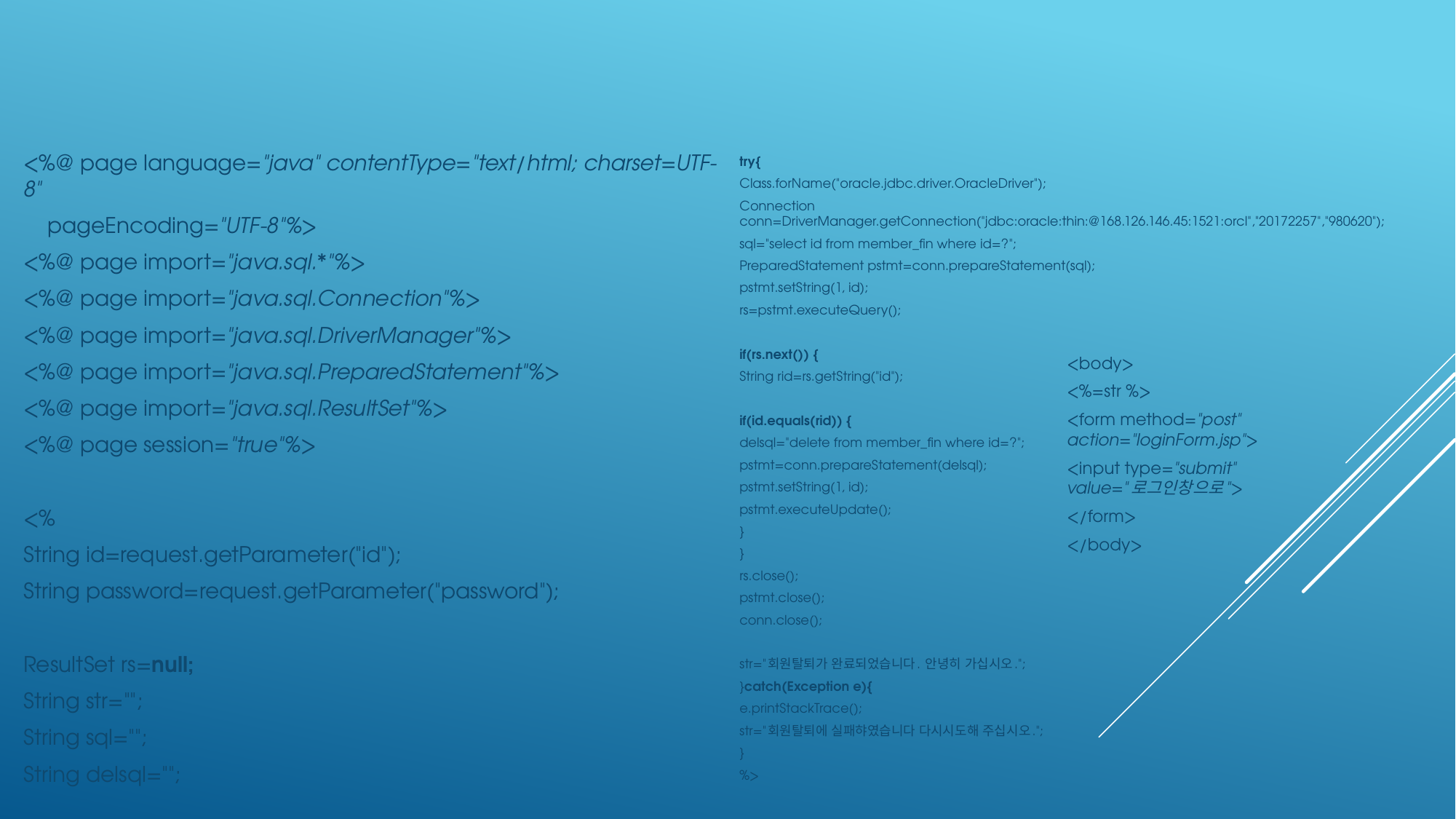

#
try{
Class.forName("oracle.jdbc.driver.OracleDriver");
Connection conn=DriverManager.getConnection("jdbc:oracle:thin:@168.126.146.45:1521:orcl","20172257","980620");
sql="select id from member_fin where id=?";
PreparedStatement pstmt=conn.prepareStatement(sql);
pstmt.setString(1, id);
rs=pstmt.executeQuery();

if(rs.next()) {
String rid=rs.getString("id");

if(id.equals(rid)) {
delsql="delete from member_fin where id=?";
pstmt=conn.prepareStatement(delsql);
pstmt.setString(1, id);
pstmt.executeUpdate();
}
}
rs.close();
pstmt.close();
conn.close();

str="회원탈퇴가 완료되었습니다. 안녕히 가십시오.";
}catch(Exception e){
e.printStackTrace();
str="회원탈퇴에 실패햐였습니다 다시시도해 주십시오.";
}
%>
<%@ page language="java" contentType="text/html; charset=UTF-8"
    pageEncoding="UTF-8"%>
<%@ page import="java.sql.*"%>
<%@ page import="java.sql.Connection"%>
<%@ page import="java.sql.DriverManager"%>
<%@ page import="java.sql.PreparedStatement"%>
<%@ page import="java.sql.ResultSet"%>
<%@ page session="true"%>

<%
String id=request.getParameter("id");
String password=request.getParameter("password");

ResultSet rs=null;
String str="";
String sql="";
String delsql="";
<body>
<%=str %>
<form method="post" action="loginForm.jsp">
<input type="submit" value="로그인창으로">
</form>
</body>